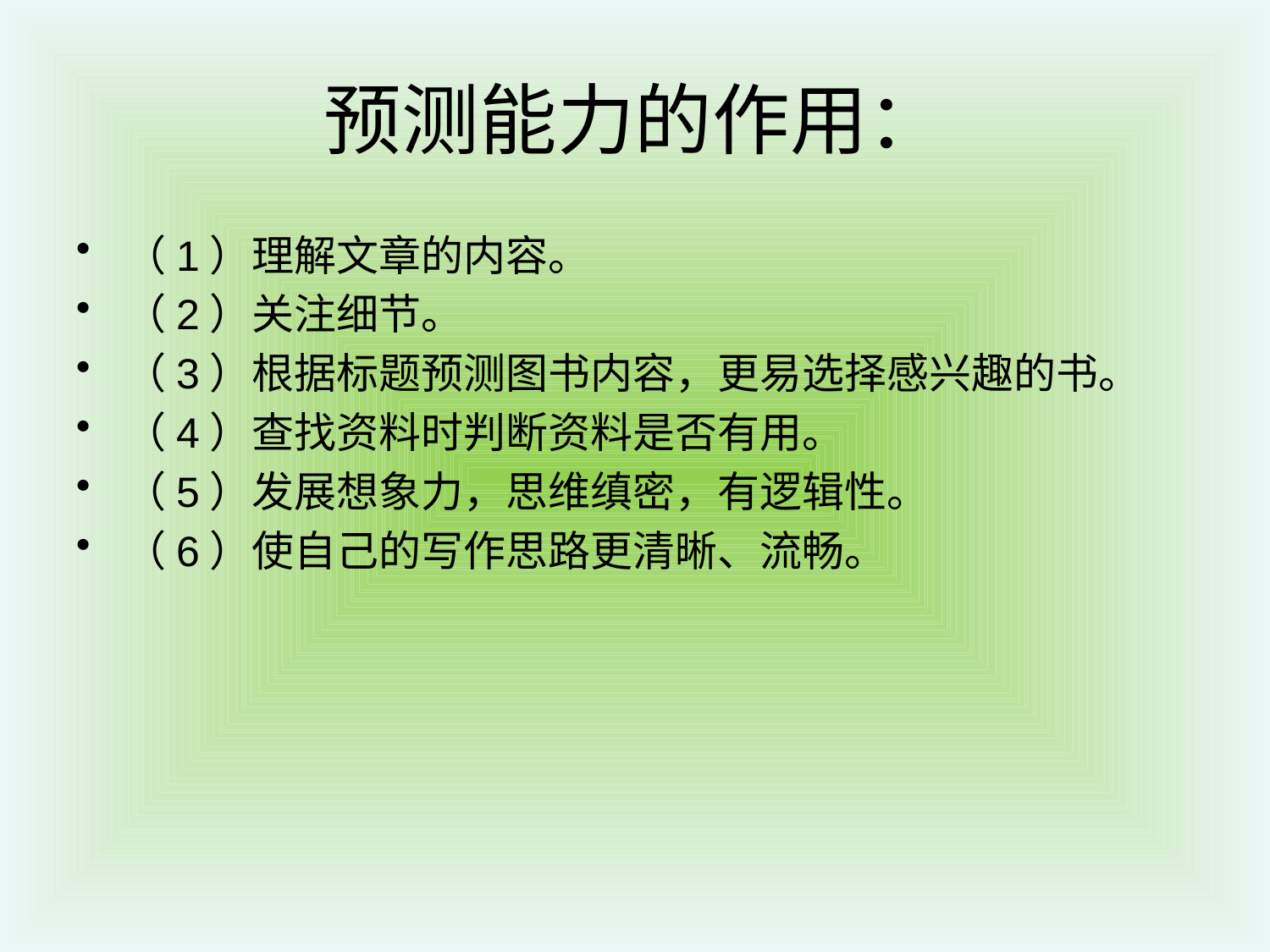

# 预测能力的作用：
（1）理解文章的内容。
（2）关注细节。
（3）根据标题预测图书内容，更易选择感兴趣的书。
（4）查找资料时判断资料是否有用。
（5）发展想象力，思维缜密，有逻辑性。
（6）使自己的写作思路更清晰、流畅。